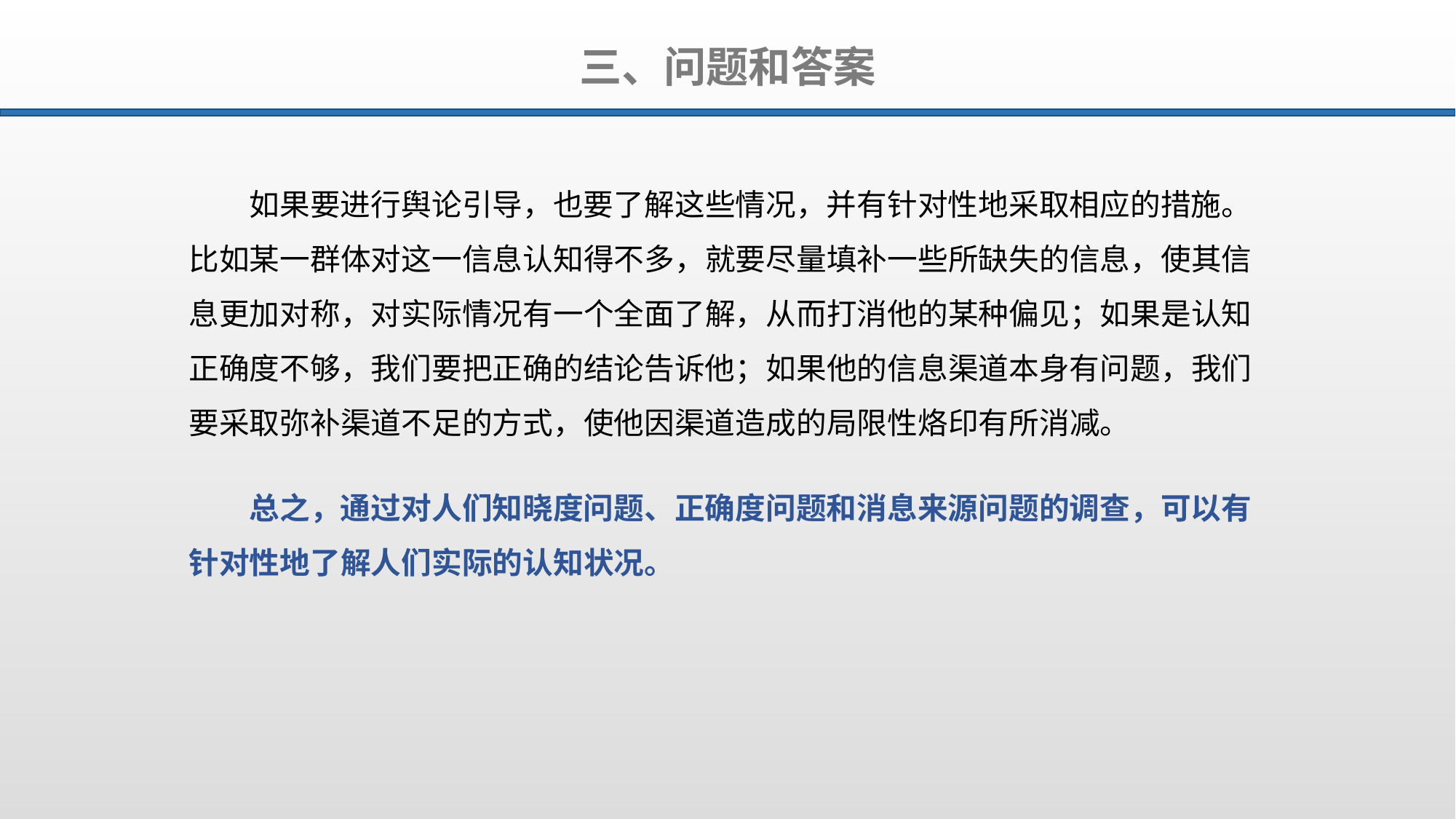

三、问题和答案

如果要进行舆论引导，也要了解这些情况，并有针对性地采取相应的措施。比如某一群体对这一信息认知得不多，就要尽量填补一些所缺失的信息，使其信息更加对称，对实际情况有一个全面了解，从而打消他的某种偏见；如果是认知正确度不够，我们要把正确的结论告诉他；如果他的信息渠道本身有问题，我们要采取弥补渠道不足的方式，使他因渠道造成的局限性烙印有所消减。
总之，通过对人们知晓度问题、正确度问题和消息来源问题的调查，可以有针对性地了解人们实际的认知状况。